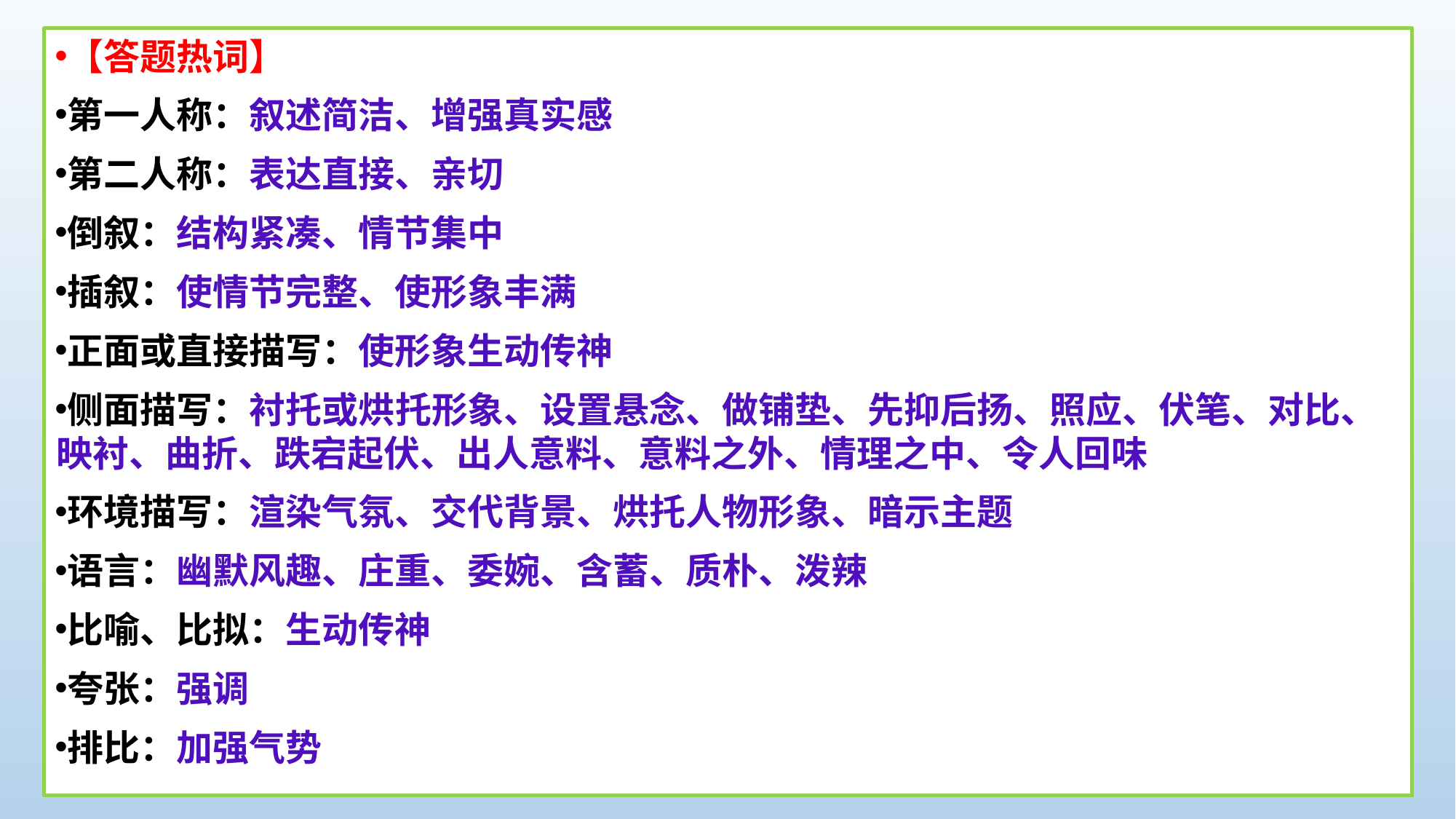

【答题热词】
第一人称：叙述简洁、增强真实感
第二人称：表达直接、亲切
倒叙：结构紧凑、情节集中
插叙：使情节完整、使形象丰满
正面或直接描写：使形象生动传神
侧面描写：衬托或烘托形象、设置悬念、做铺垫、先抑后扬、照应、伏笔、对比、映衬、曲折、跌宕起伏、出人意料、意料之外、情理之中、令人回味
环境描写：渲染气氛、交代背景、烘托人物形象、暗示主题
语言：幽默风趣、庄重、委婉、含蓄、质朴、泼辣
比喻、比拟：生动传神
夸张：强调
排比：加强气势